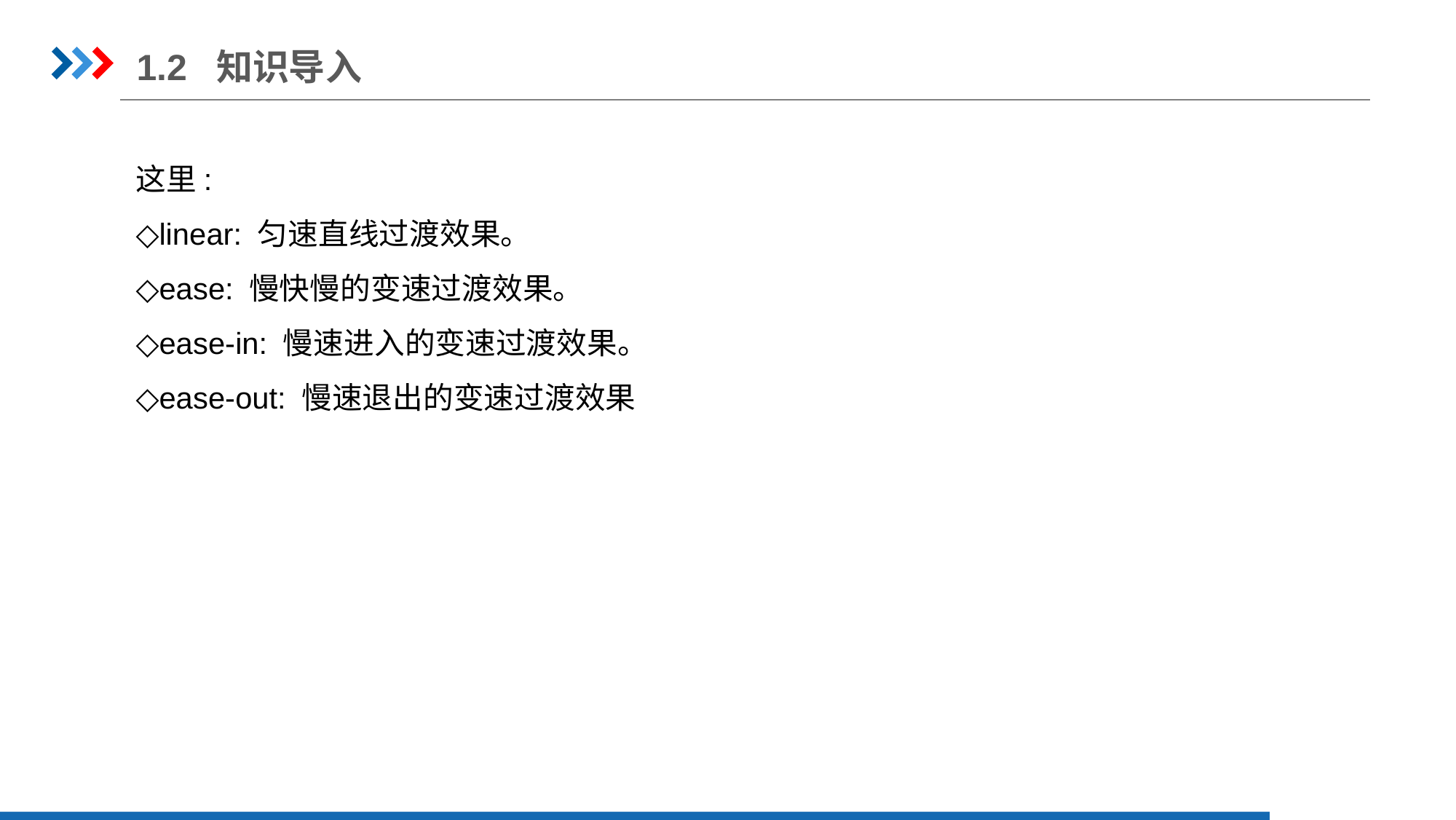

1.2  知识导入
这里:
◇linear: 匀速直线过渡效果。
◇ease: 慢快慢的变速过渡效果。
◇ease-in: 慢速进入的变速过渡效果。
◇ease-out: 慢速退出的变速过渡效果